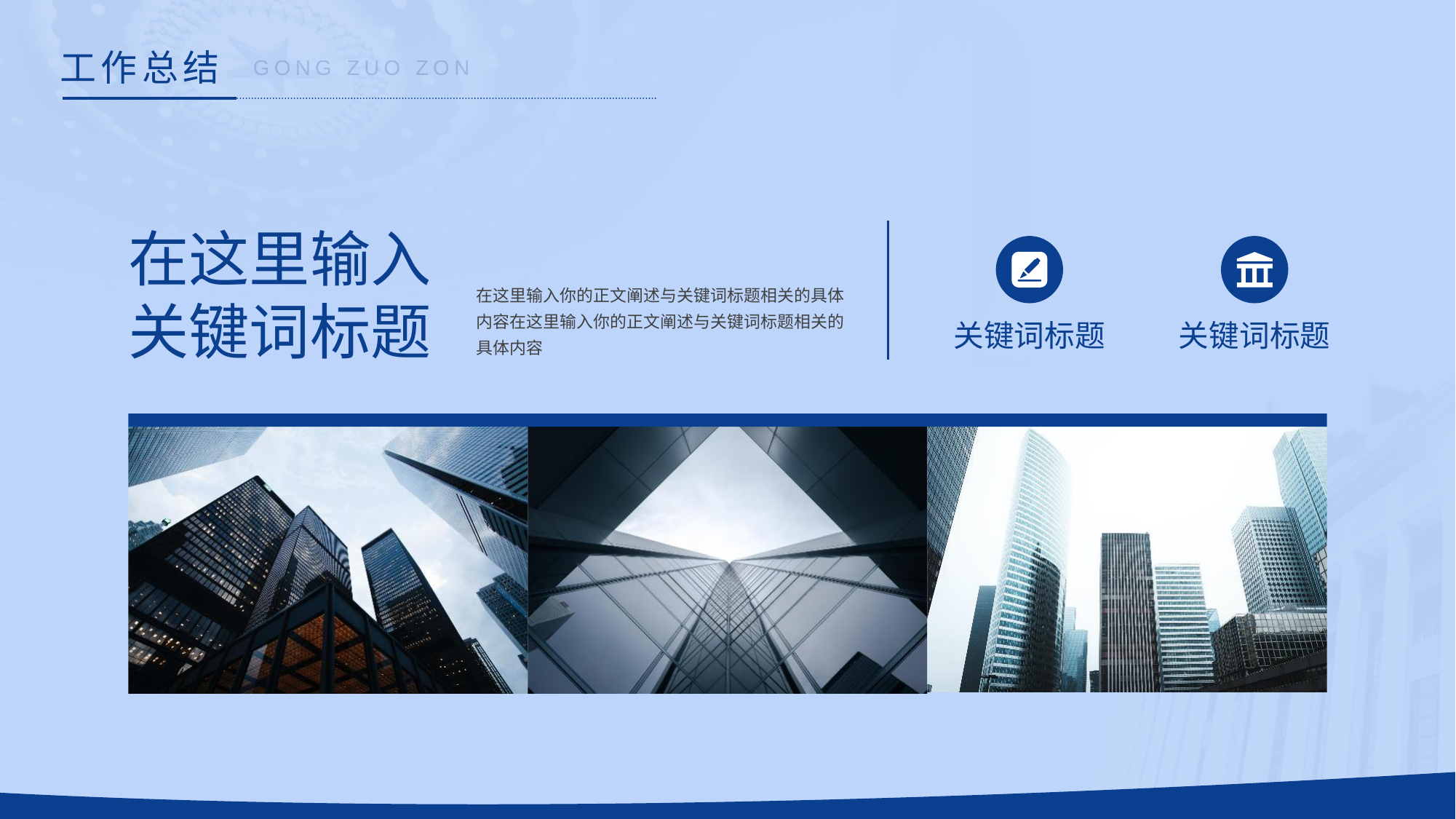

# 工作总结
GONG ZUO ZONG JIE
在这里输入
关键词标题

在这里输入你的正文阐述与关键词标题相关的具体内容在这里输入你的正文阐述与关键词标题相关的具体内容
关键词标题
关键词标题